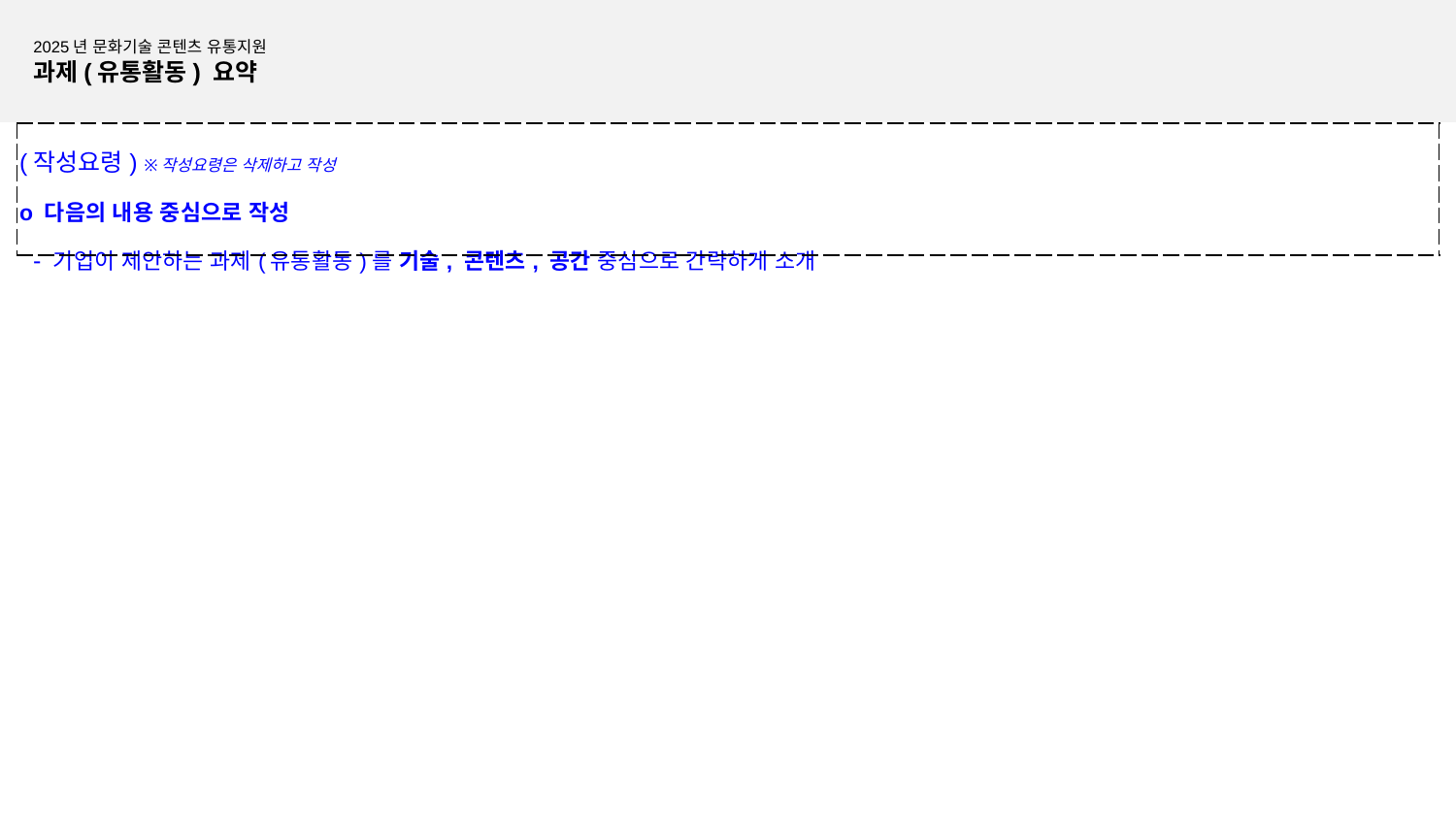

2025년 문화기술 콘텐츠 유통지원
과제(유통활동) 요약
| (작성요령) ※작성요령은 삭제하고 작성 o 다음의 내용 중심으로 작성 - 기업이 제안하는 과제(유통활동)를 기술, 콘텐츠, 공간 중심으로 간략하게 소개 |
| --- |